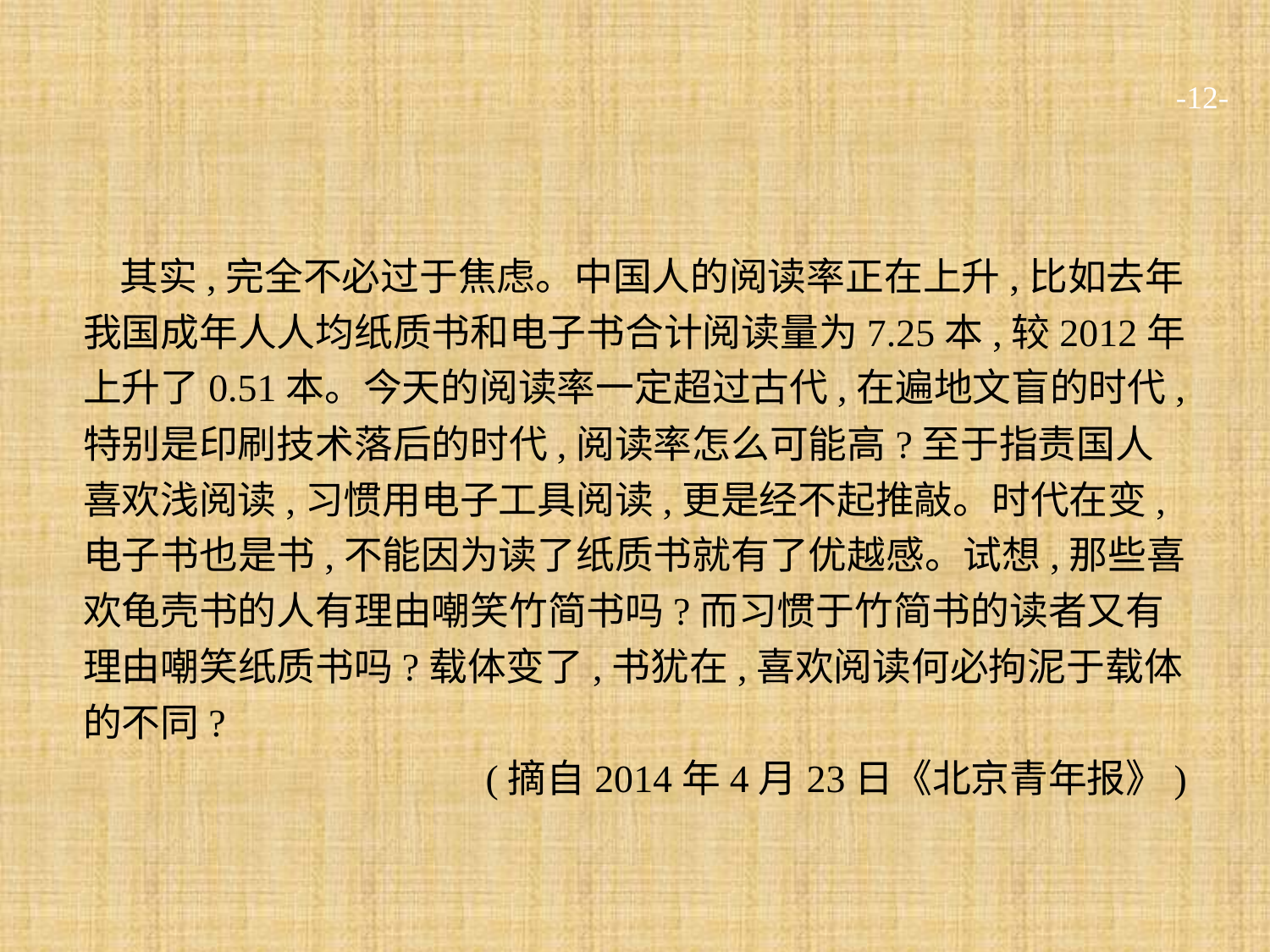

-12-
其实,完全不必过于焦虑。中国人的阅读率正在上升,比如去年我国成年人人均纸质书和电子书合计阅读量为7.25本,较2012年上升了0.51本。今天的阅读率一定超过古代,在遍地文盲的时代,特别是印刷技术落后的时代,阅读率怎么可能高?至于指责国人喜欢浅阅读,习惯用电子工具阅读,更是经不起推敲。时代在变,电子书也是书,不能因为读了纸质书就有了优越感。试想,那些喜欢龟壳书的人有理由嘲笑竹简书吗?而习惯于竹简书的读者又有理由嘲笑纸质书吗?载体变了,书犹在,喜欢阅读何必拘泥于载体的不同?
(摘自2014年4月23日《北京青年报》)